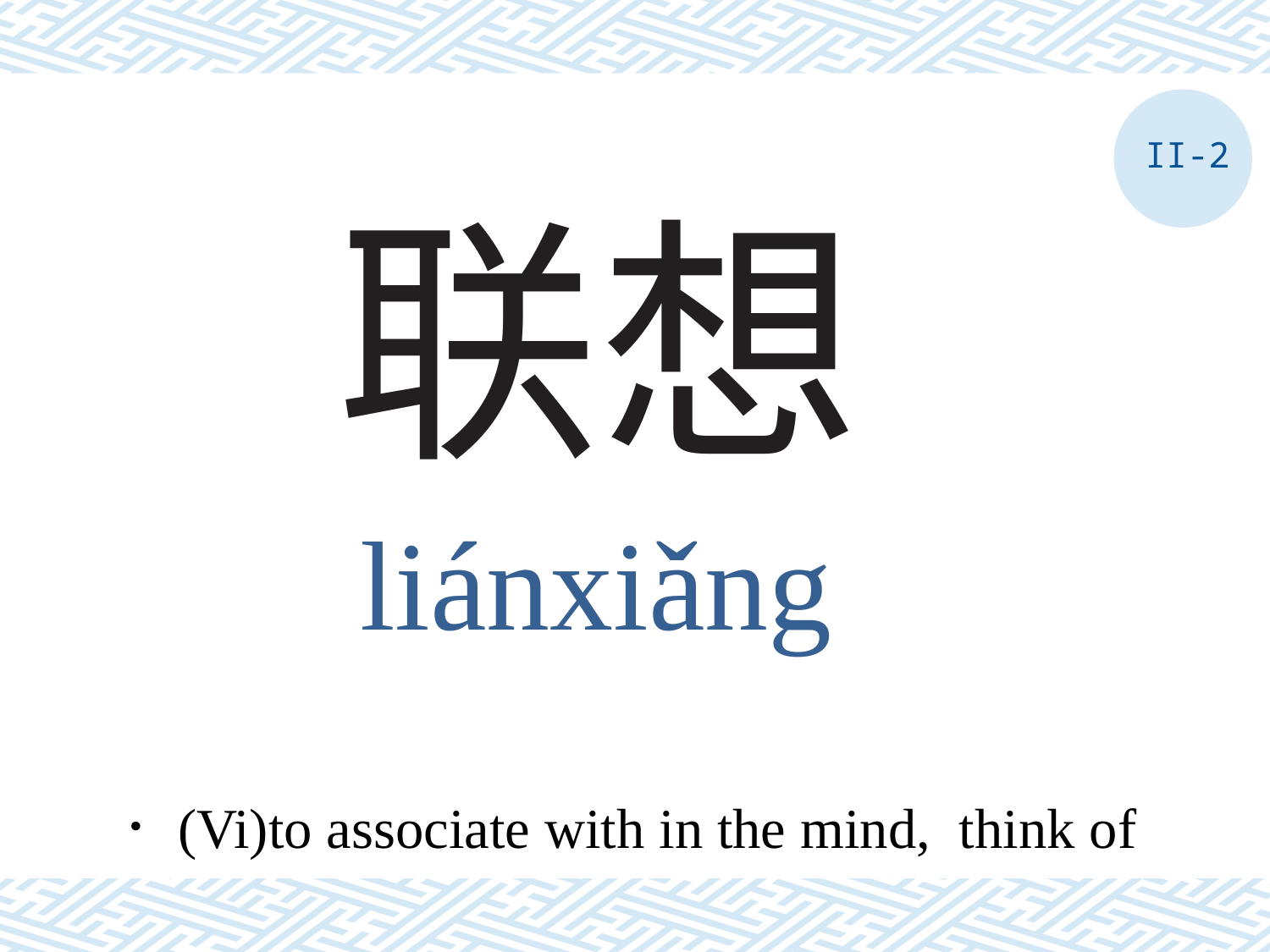

II-2

# 联想
liánxiǎng
．(Vi)to associate with in the mind,  think of